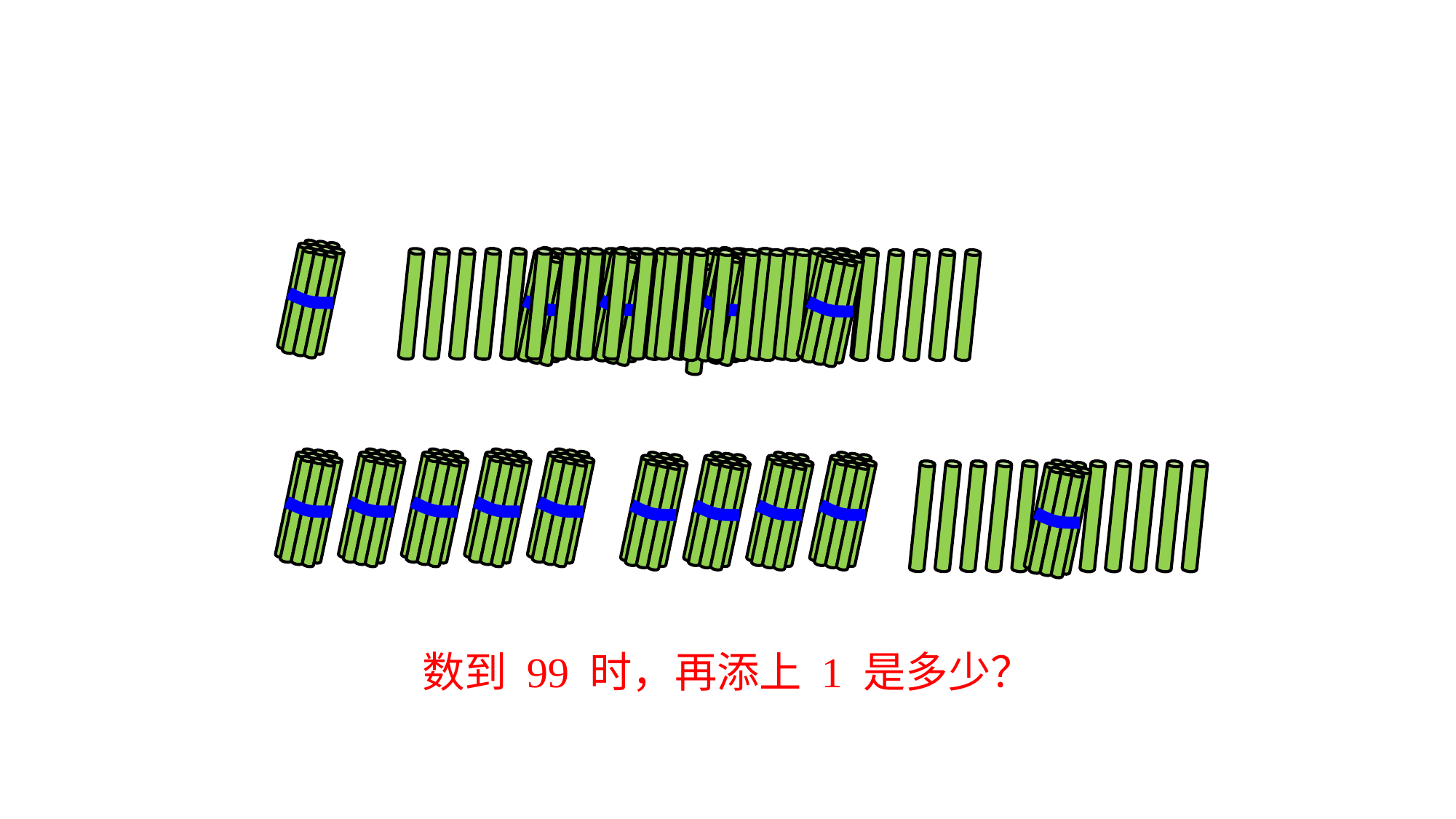

# 二、探究新知

数到 99 时，再添上 1 是多少？